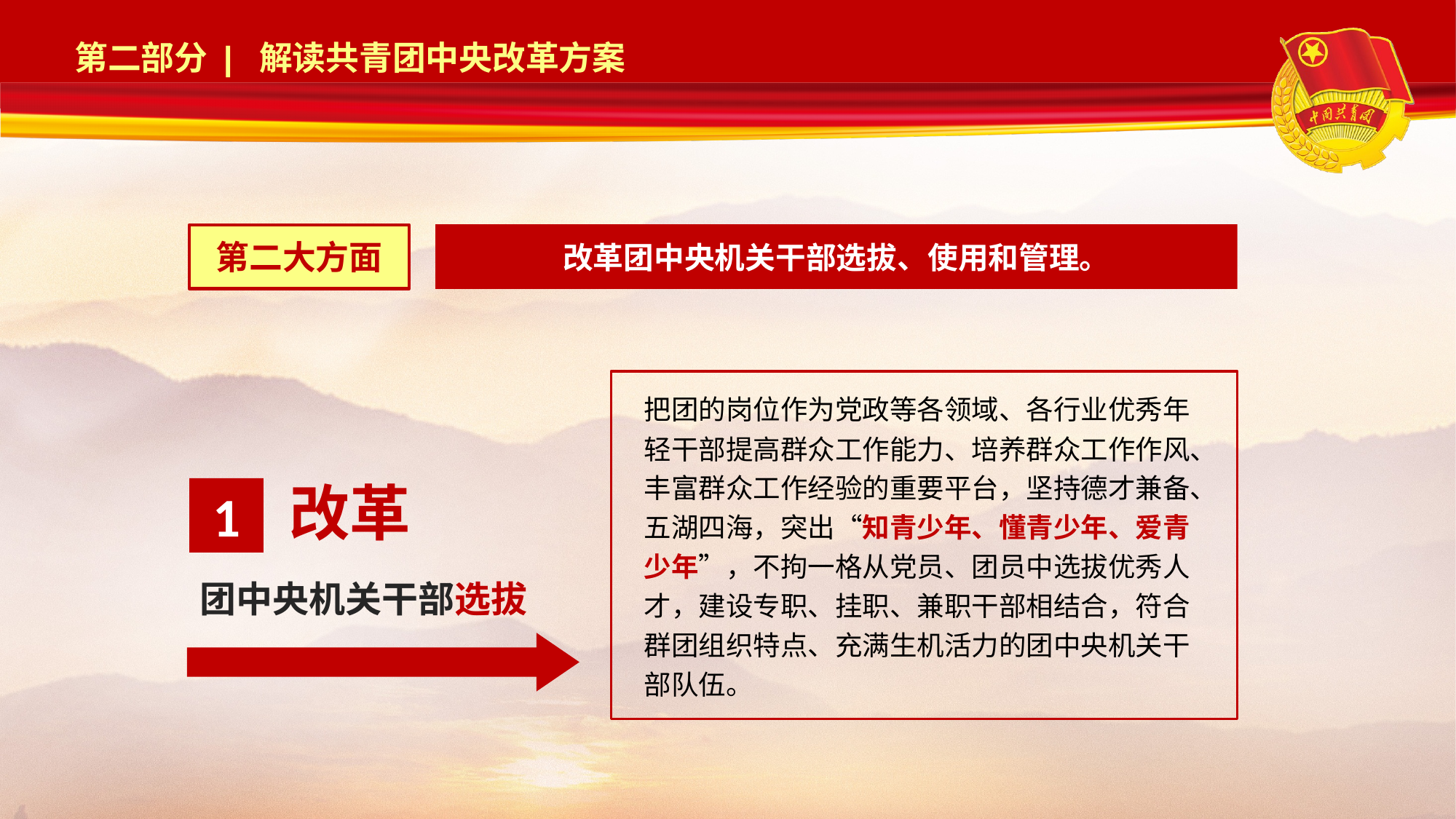

改革团中央机关干部选拔、使用和管理。
第二大方面

把团的岗位作为党政等各领域、各行业优秀年轻干部提高群众工作能力、培养群众工作作风、丰富群众工作经验的重要平台，坚持德才兼备、五湖四海，突出“知青少年、懂青少年、爱青少年”，不拘一格从党员、团员中选拔优秀人才，建设专职、挂职、兼职干部相结合，符合群团组织特点、充满生机活力的团中央机关干部队伍。
改革
1
团中央机关干部选拔